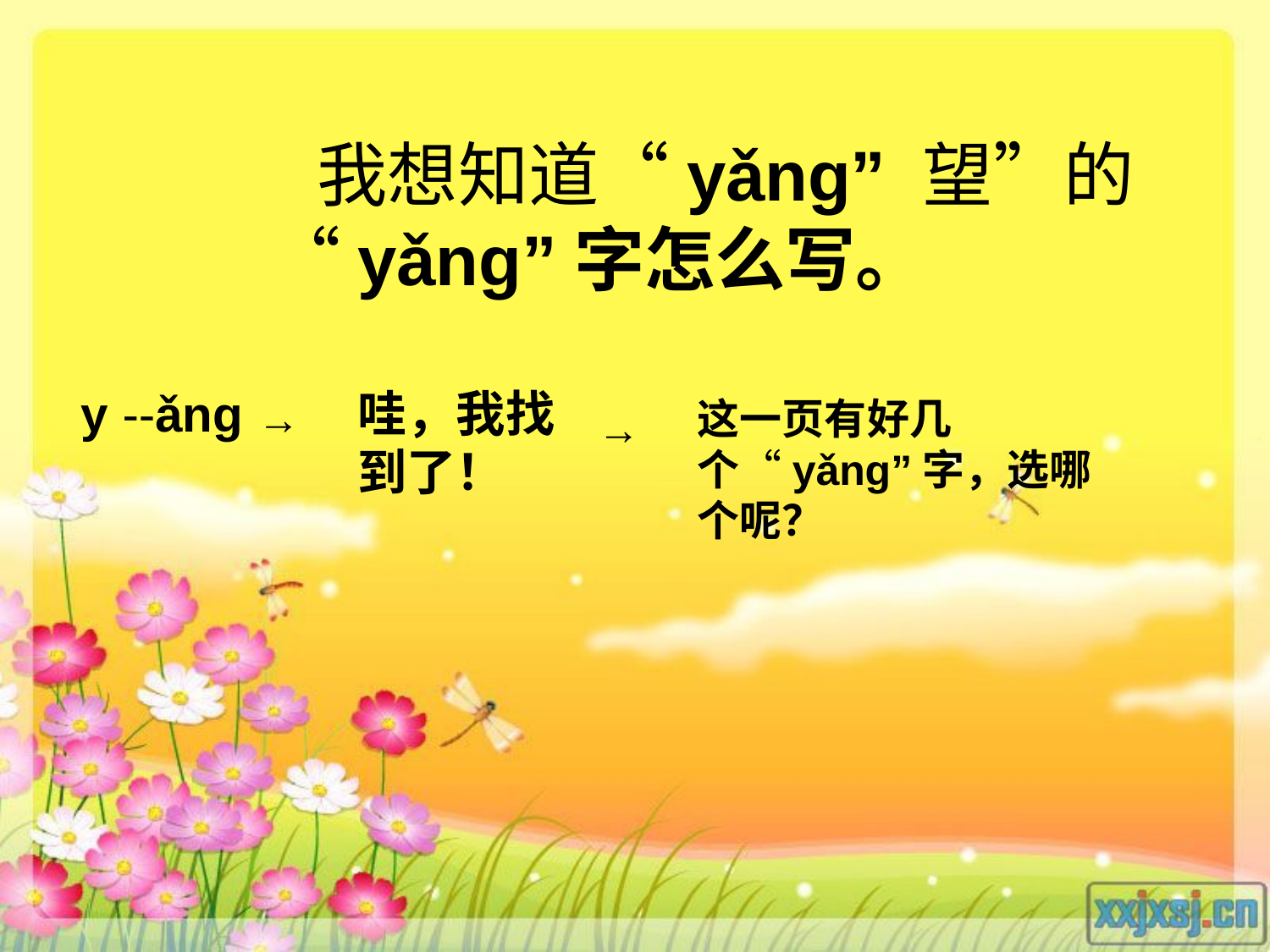

我想知道“yǎnɡ” 望”的
“yǎnɡ”字怎么写。
 y --ǎnɡ
哇，我找到了！
→
这一页有好几个“yǎnɡ”字，选哪个呢？
→